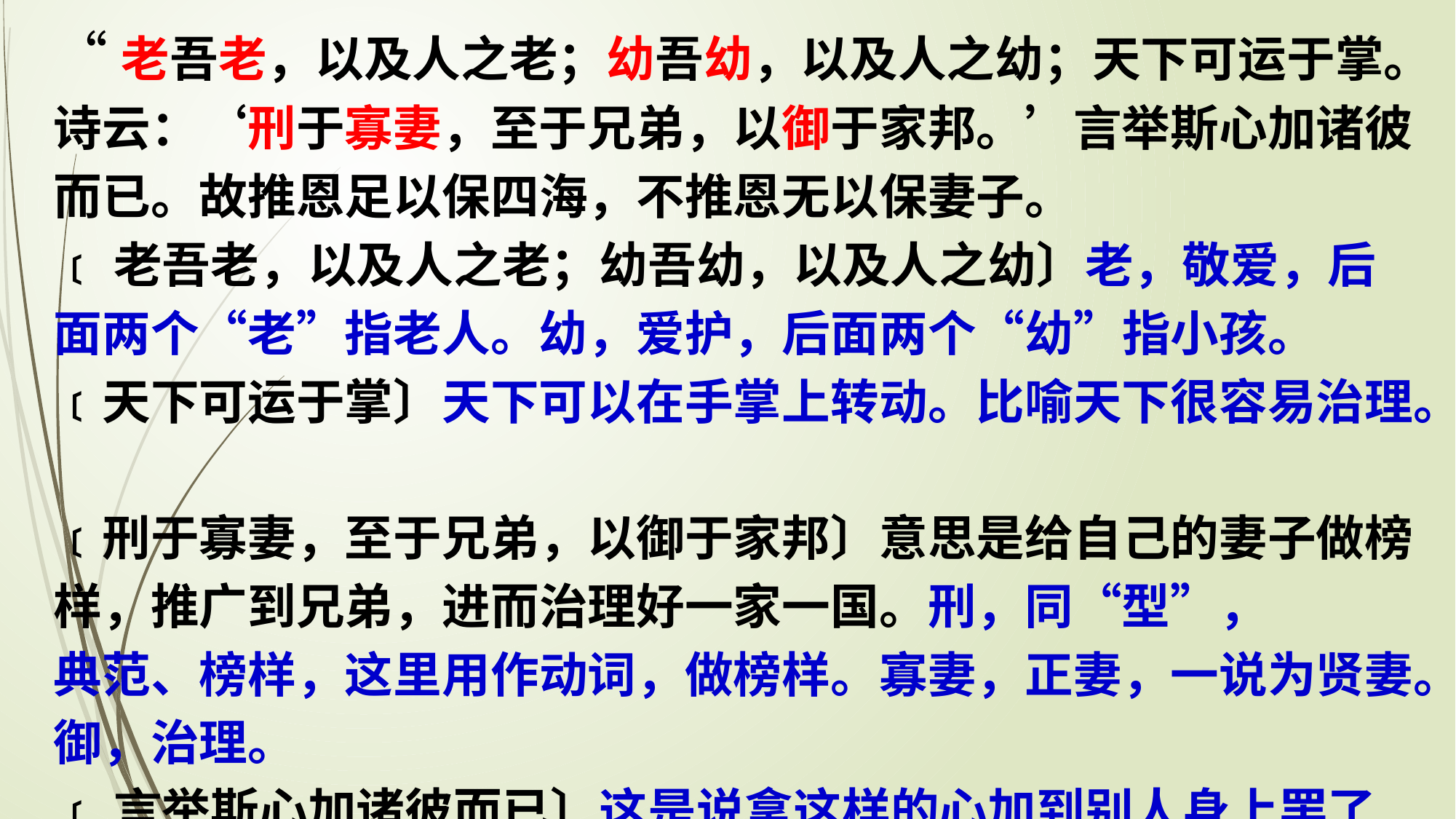

“老吾老，以及人之老；幼吾幼，以及人之幼；天下可运于掌。诗云：‘刑于寡妻，至于兄弟，以御于家邦。’言举斯心加诸彼而已。故推恩足以保四海，不推恩无以保妻子。
﹝老吾老，以及人之老；幼吾幼，以及人之幼〕老，敬爱，后面两个“老”指老人。幼，爱护，后面两个“幼”指小孩。
﹝天下可运于掌〕天下可以在手掌上转动。比喻天下很容易治理。
﹝刑于寡妻，至于兄弟，以御于家邦〕意思是给自己的妻子做榜样，推广到兄弟，进而治理好一家一国。刑，同“型”，
典范、榜样，这里用作动词，做榜样。寡妻，正妻，一说为贤妻。御，治理。
﹝言举斯心加诸彼而已〕这是说拿这样的心加到别人身上罢了